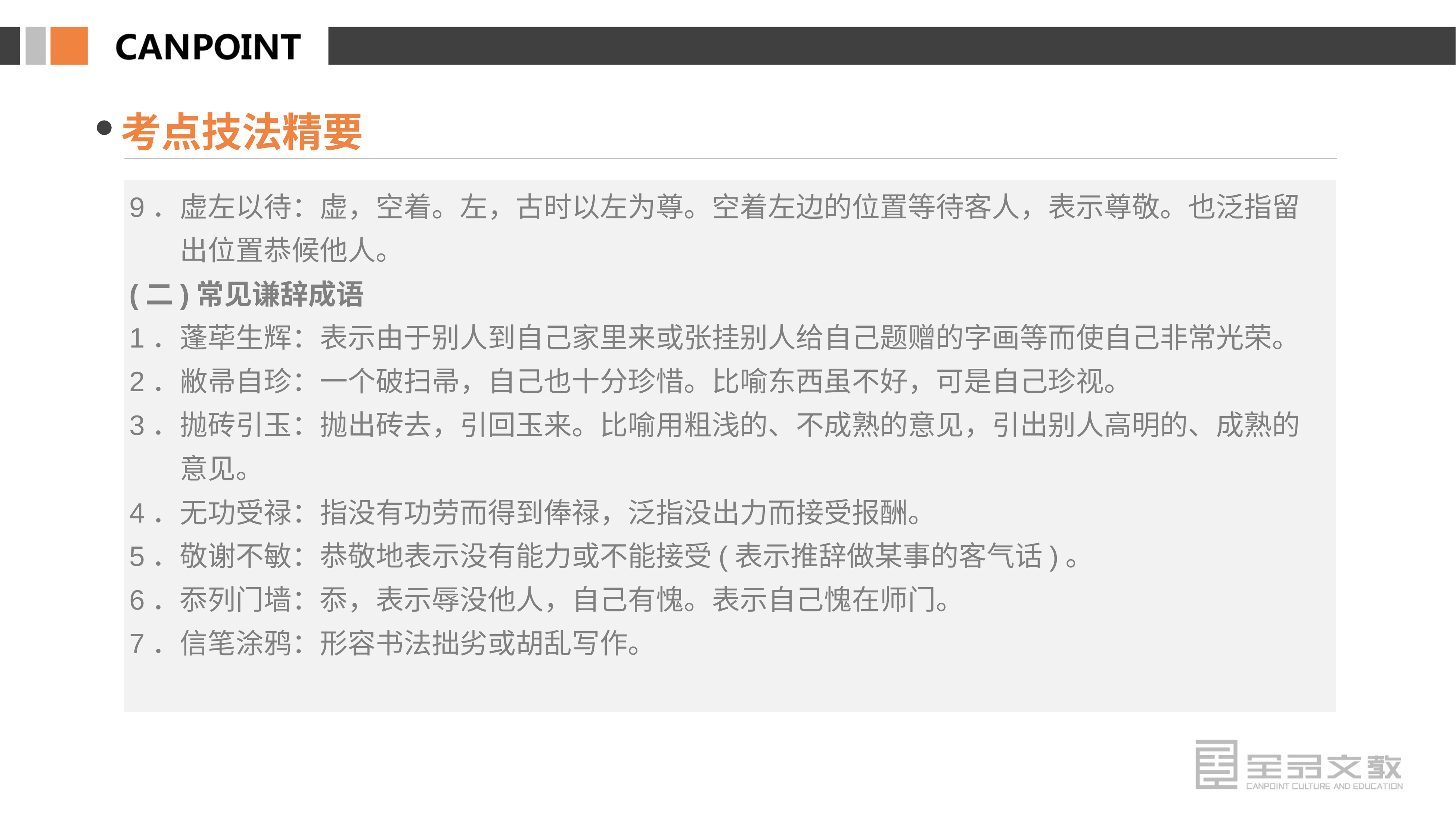

考点技法精要

9．虚左以待：虚，空着。左，古时以左为尊。空着左边的位置等待客人，表示尊敬。也泛指留出位置恭候他人。
(二)常见谦辞成语
1．蓬荜生辉：表示由于别人到自己家里来或张挂别人给自己题赠的字画等而使自己非常光荣。
2．敝帚自珍：一个破扫帚，自己也十分珍惜。比喻东西虽不好，可是自己珍视。
3．抛砖引玉：抛出砖去，引回玉来。比喻用粗浅的、不成熟的意见，引出别人高明的、成熟的意见。
4．无功受禄：指没有功劳而得到俸禄，泛指没出力而接受报酬。
5．敬谢不敏：恭敬地表示没有能力或不能接受(表示推辞做某事的客气话)。
6．忝列门墙：忝，表示辱没他人，自己有愧。表示自己愧在师门。
7．信笔涂鸦：形容书法拙劣或胡乱写作。